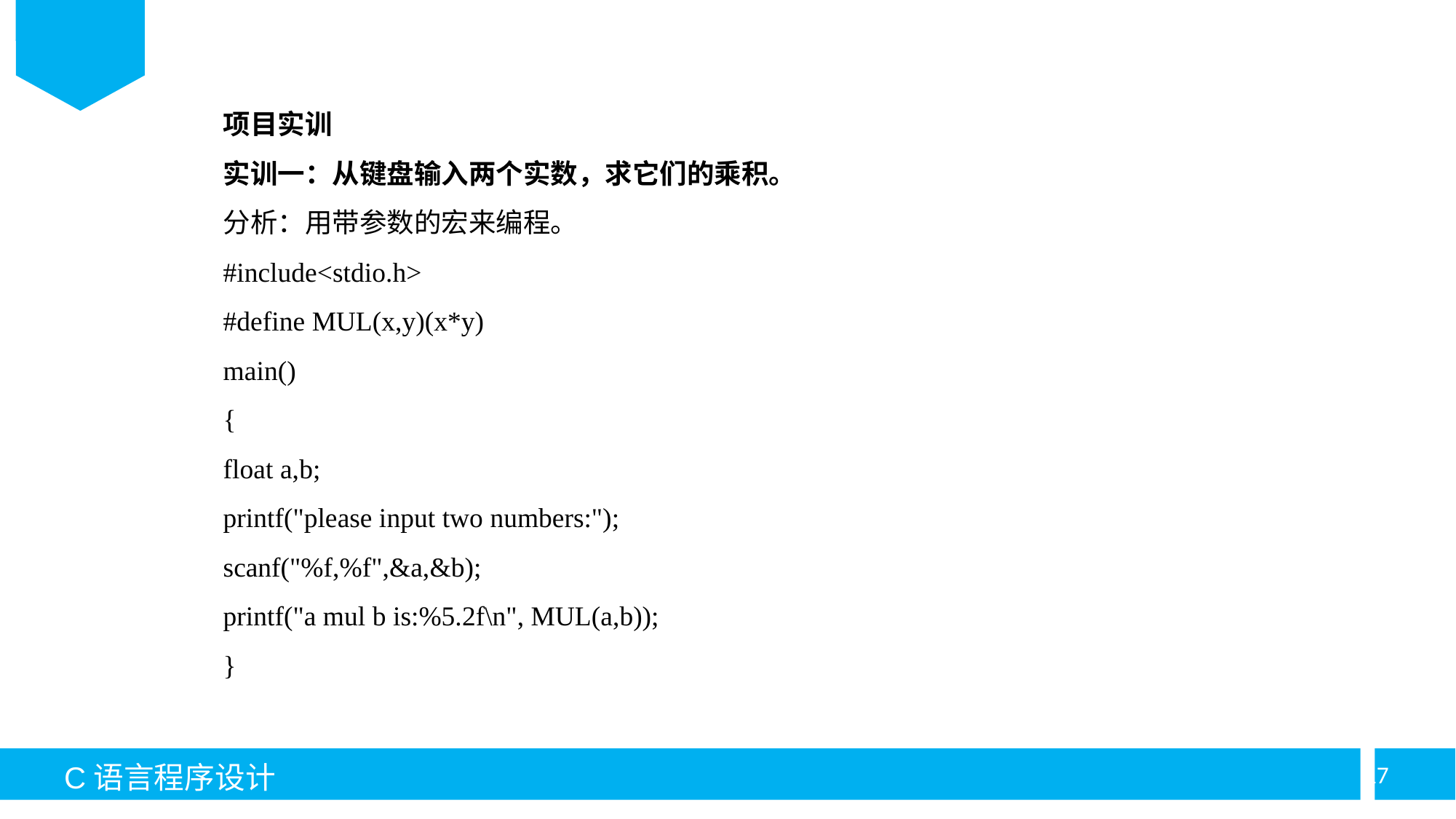

项目实训
实训一：从键盘输入两个实数，求它们的乘积。
分析：用带参数的宏来编程。
#include<stdio.h>
#define MUL(x,y)(x*y)
main()
{
float a,b;
printf("please input two numbers:");
scanf("%f,%f",&a,&b);
printf("a mul b is:%5.2f\n", MUL(a,b));
}